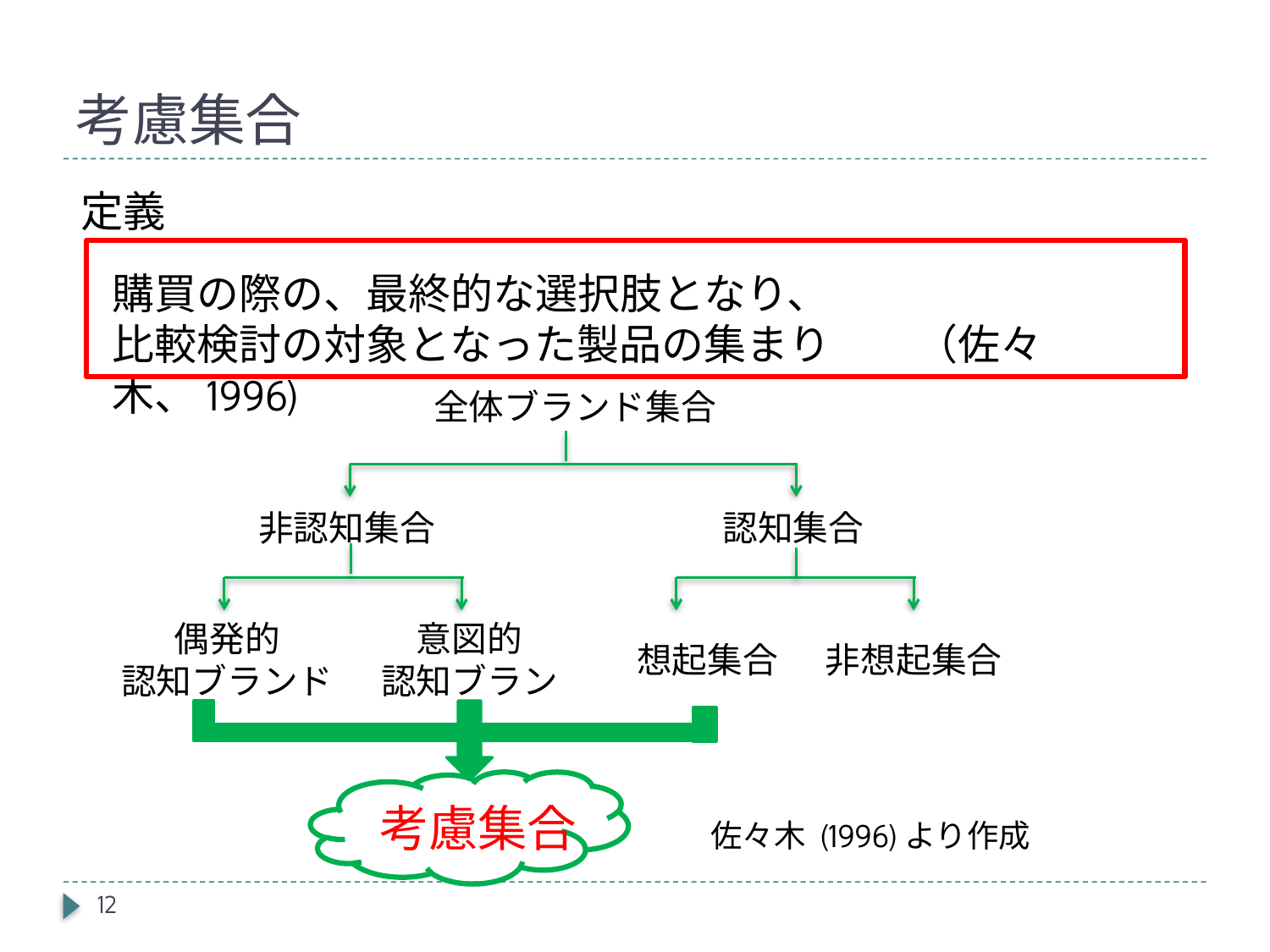

# 考慮集合
定義

購買の際の、最終的な選択肢となり、
比較検討の対象となった製品の集まり　　（佐々木、1996)
全体ブランド集合
非認知集合
認知集合
偶発的
認知ブランド
意図的
認知ブランド
想起集合
非想起集合
考慮集合
佐々木 (1996)より作成

12